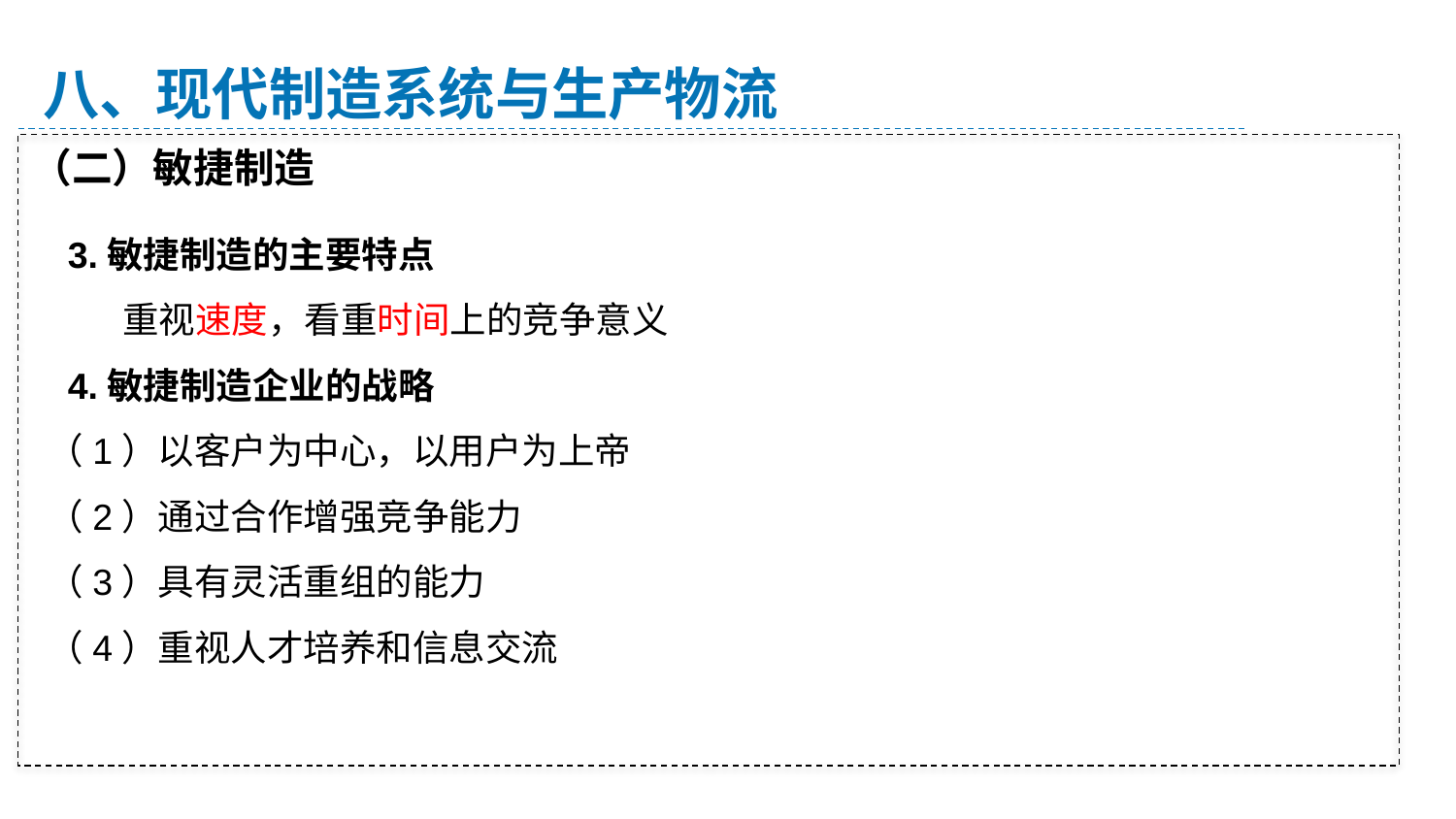

八、现代制造系统与生产物流
（二）敏捷制造

  3.敏捷制造的主要特点
        重视速度，看重时间上的竞争意义
  4.敏捷制造企业的战略
（1）以客户为中心，以用户为上帝
（2）通过合作增强竞争能力
（3）具有灵活重组的能力
（4）重视人才培养和信息交流